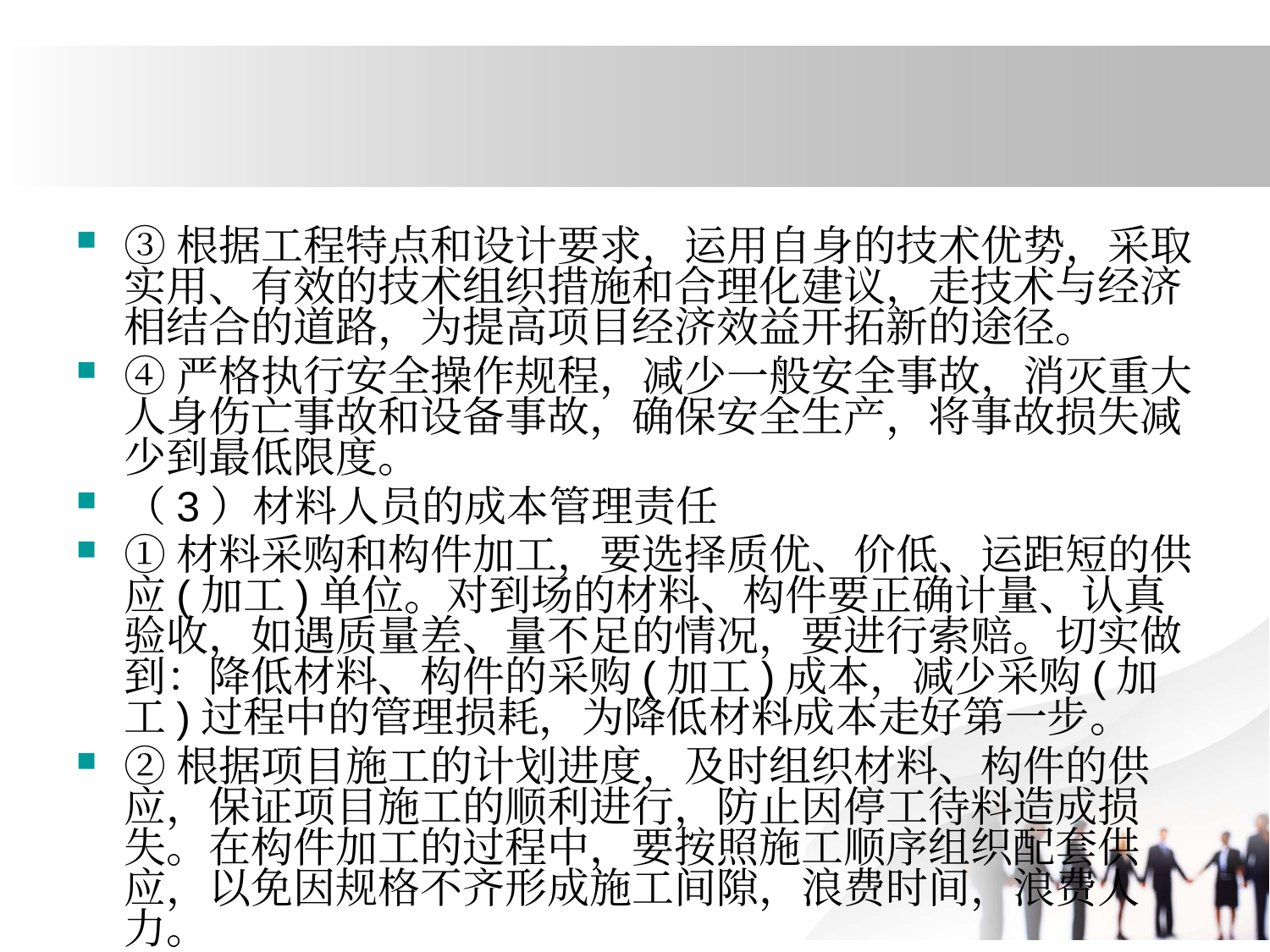

#
③根据工程特点和设计要求，运用自身的技术优势，采取实用、有效的技术组织措施和合理化建议，走技术与经济相结合的道路，为提高项目经济效益开拓新的途径。
④严格执行安全操作规程，减少一般安全事故，消灭重大人身伤亡事故和设备事故，确保安全生产，将事故损失减少到最低限度。
（3）材料人员的成本管理责任
①材料采购和构件加工，要选择质优、价低、运距短的供应(加工)单位。对到场的材料、构件要正确计量、认真验收，如遇质量差、量不足的情况，要进行索赔。切实做到：降低材料、构件的采购(加工)成本，减少采购(加工)过程中的管理损耗，为降低材料成本走好第一步。
②根据项目施工的计划进度，及时组织材料、构件的供应，保证项目施工的顺利进行，防止因停工待料造成损失。在构件加工的过程中，要按照施工顺序组织配套供应，以免因规格不齐形成施工间隙，浪费时间，浪费人力。